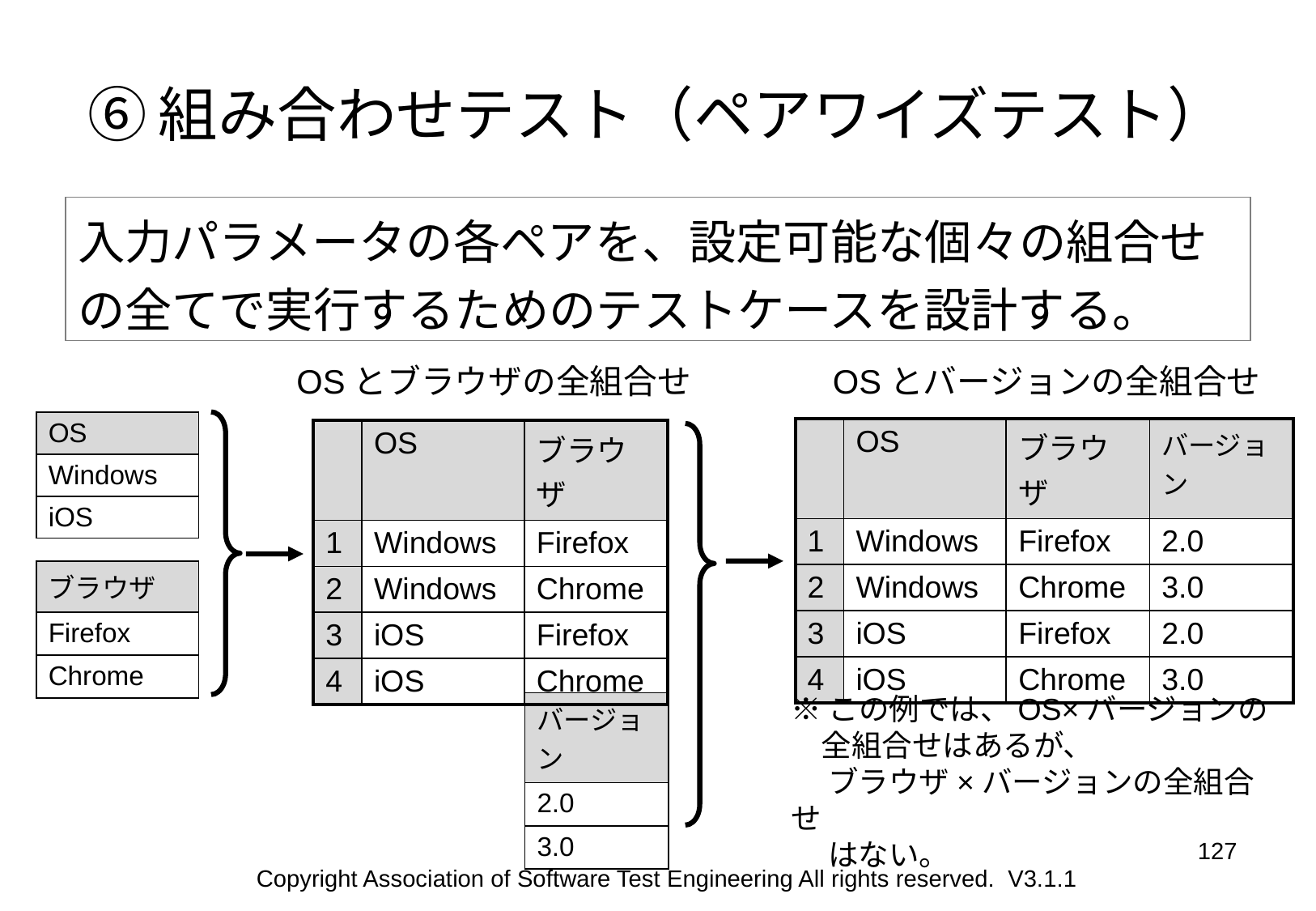

# ⑥組み合わせテスト（ペアワイズテスト）
入力パラメータの各ペアを、設定可能な個々の組合せの全てで実行するためのテストケースを設計する。
OSとブラウザの全組合せ
OSとバージョンの全組合せ
| OS |
| --- |
| Windows |
| iOS |

|  | OS | ブラウザ | バージョン |
| --- | --- | --- | --- |
| 1 | Windows | Firefox | 2.0 |
| 2 | Windows | Chrome | 3.0 |
| 3 | iOS | Firefox | 2.0 |
| 4 | iOS | Chrome | 3.0 |
|  | OS | ブラウザ |
| --- | --- | --- |
| 1 | Windows | Firefox |
| 2 | Windows | Chrome |
| 3 | iOS | Firefox |
| 4 | iOS | Chrome |

| ブラウザ |
| --- |
| Firefox |
| Chrome |

※この例では、OS×バージョンの
　全組合せはあるが、
　 ブラウザ×バージョンの全組合せ
　 はない。
| バージョン |
| --- |
| 2.0 |
| 3.0 |
127
Copyright Association of Software Test Engineering All rights reserved.  V3.1.1